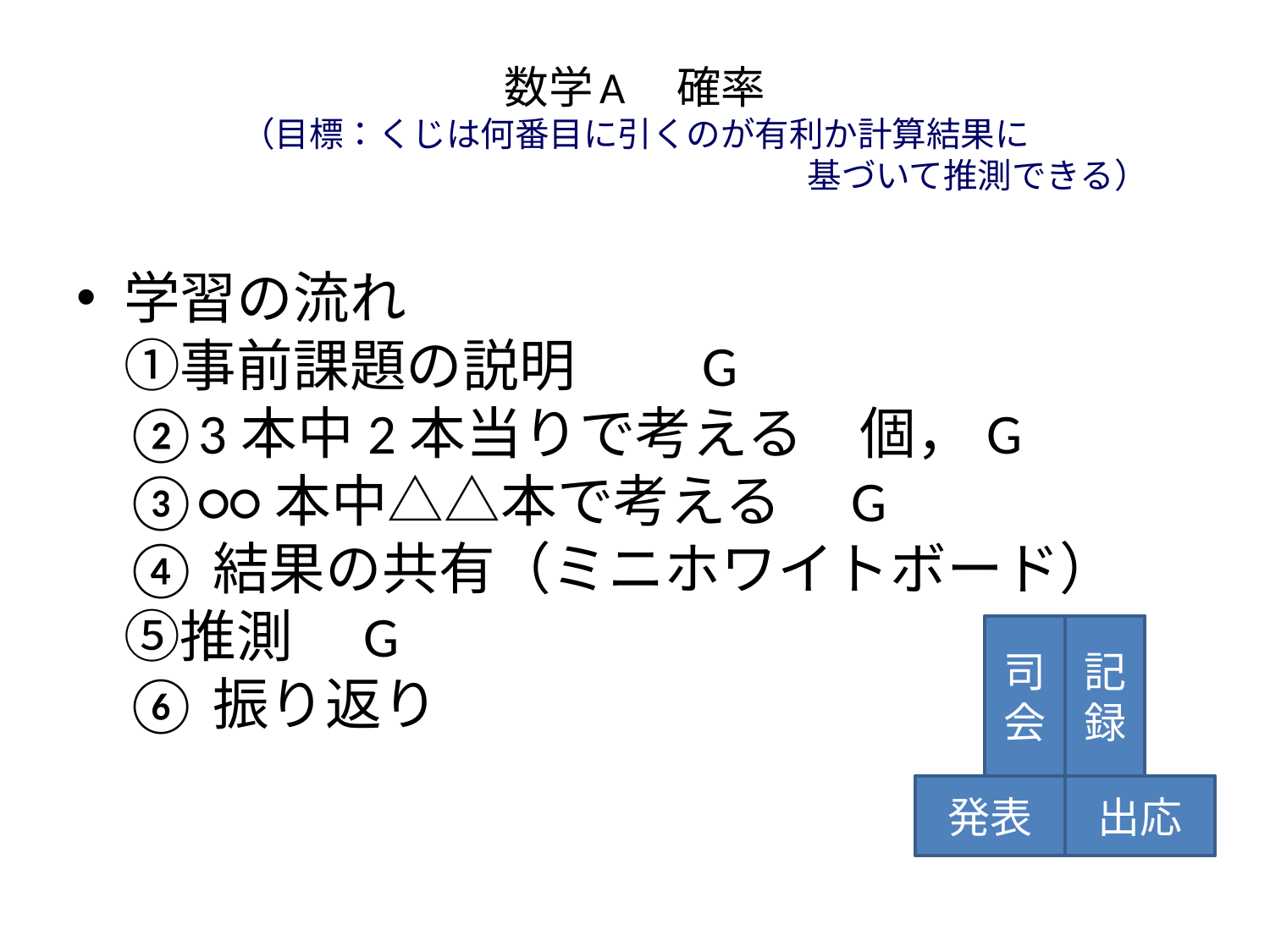

# 数学A　確率 （目標：くじは何番目に引くのが有利か計算結果に 　　　　　　　　　　　　　　　　　　　　基づいて推測できる）
学習の流れ
①事前課題の説明　　G
②3本中2本当りで考える　個，G
③○○本中△△本で考える　G
④結果の共有（ミニホワイトボード）
⑤推測　G
⑥振り返り

司会
記録
発表
出応